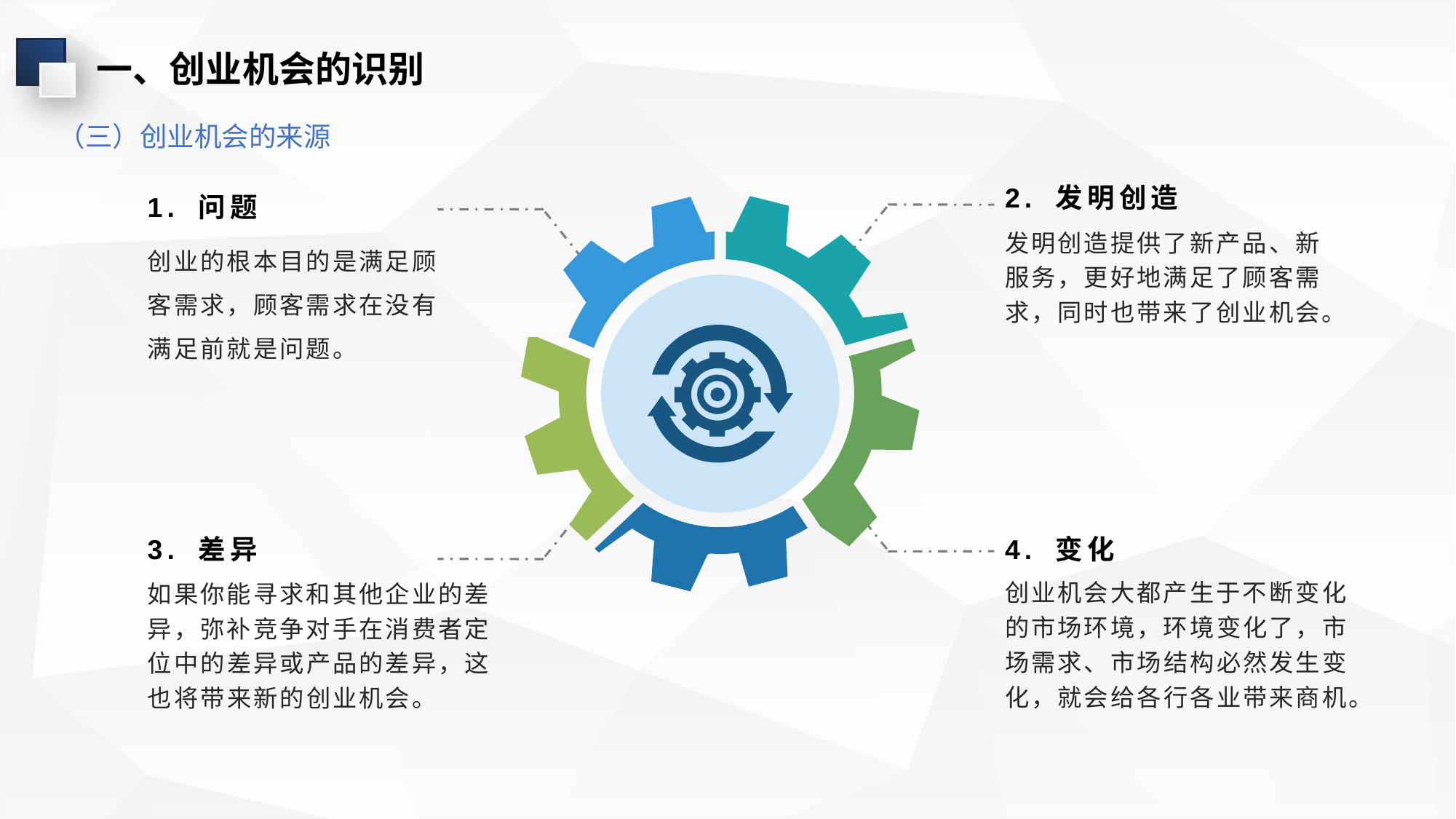

一、创业机会的识别
（三）创业机会的来源
2. 发明创造
1. 问题

发明创造提供了新产品、新服务，更好地满足了顾客需求，同时也带来了创业机会。
创业的根本目的是满足顾客需求，顾客需求在没有满足前就是问题。

3. 差异
4. 变化
创业机会大都产生于不断变化的市场环境，环境变化了，市场需求、市场结构必然发生变化，就会给各行各业带来商机。
如果你能寻求和其他企业的差异，弥补竞争对手在消费者定位中的差异或产品的差异，这也将带来新的创业机会。